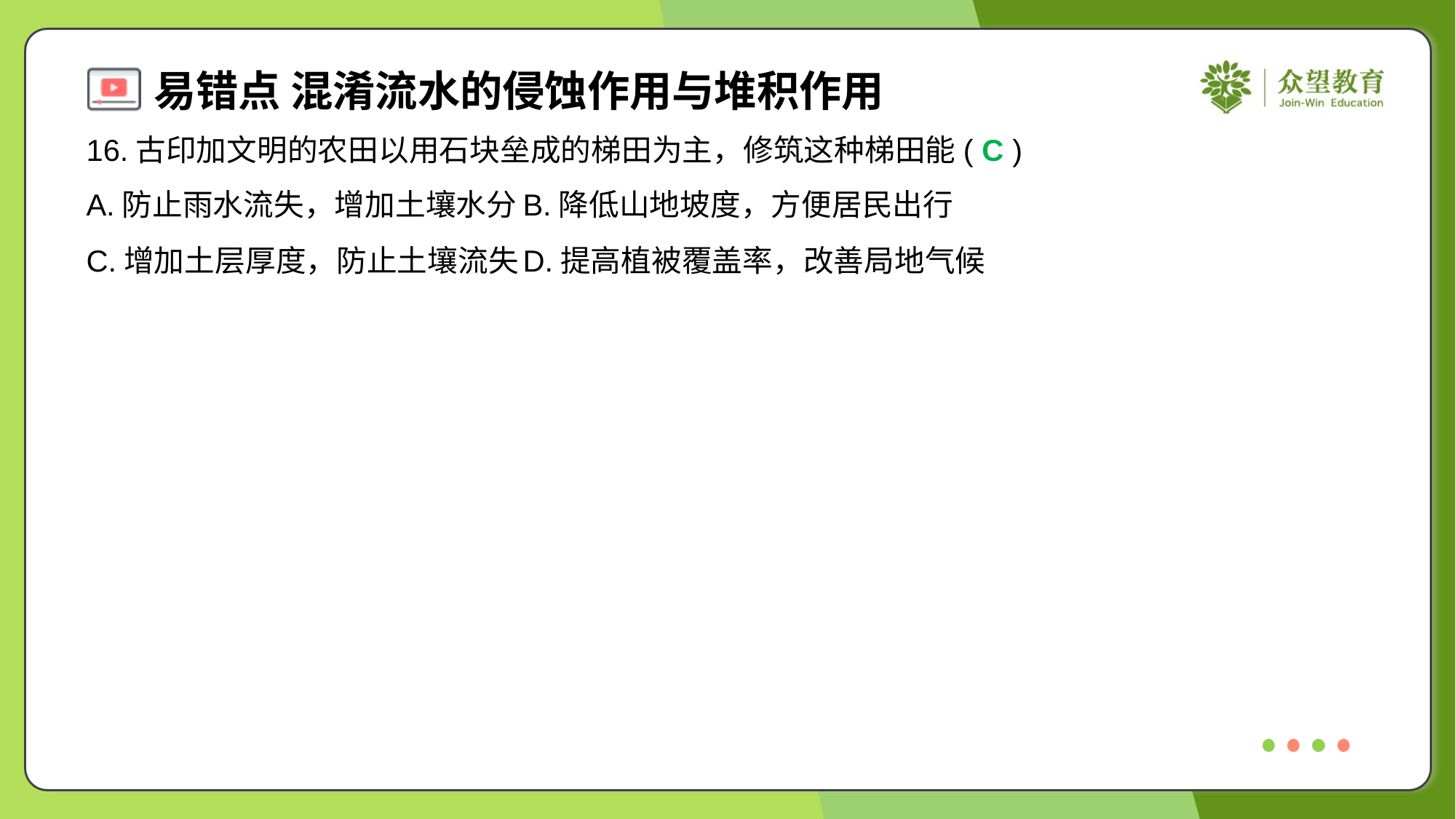

16.古印加文明的农田以用石块垒成的梯田为主，修筑这种梯田能(     )
C
A.防止雨水流失，增加土壤水分	B.降低山地坡度，方便居民出行
C.增加土层厚度，防止土壤流失	D.提高植被覆盖率，改善局地气候